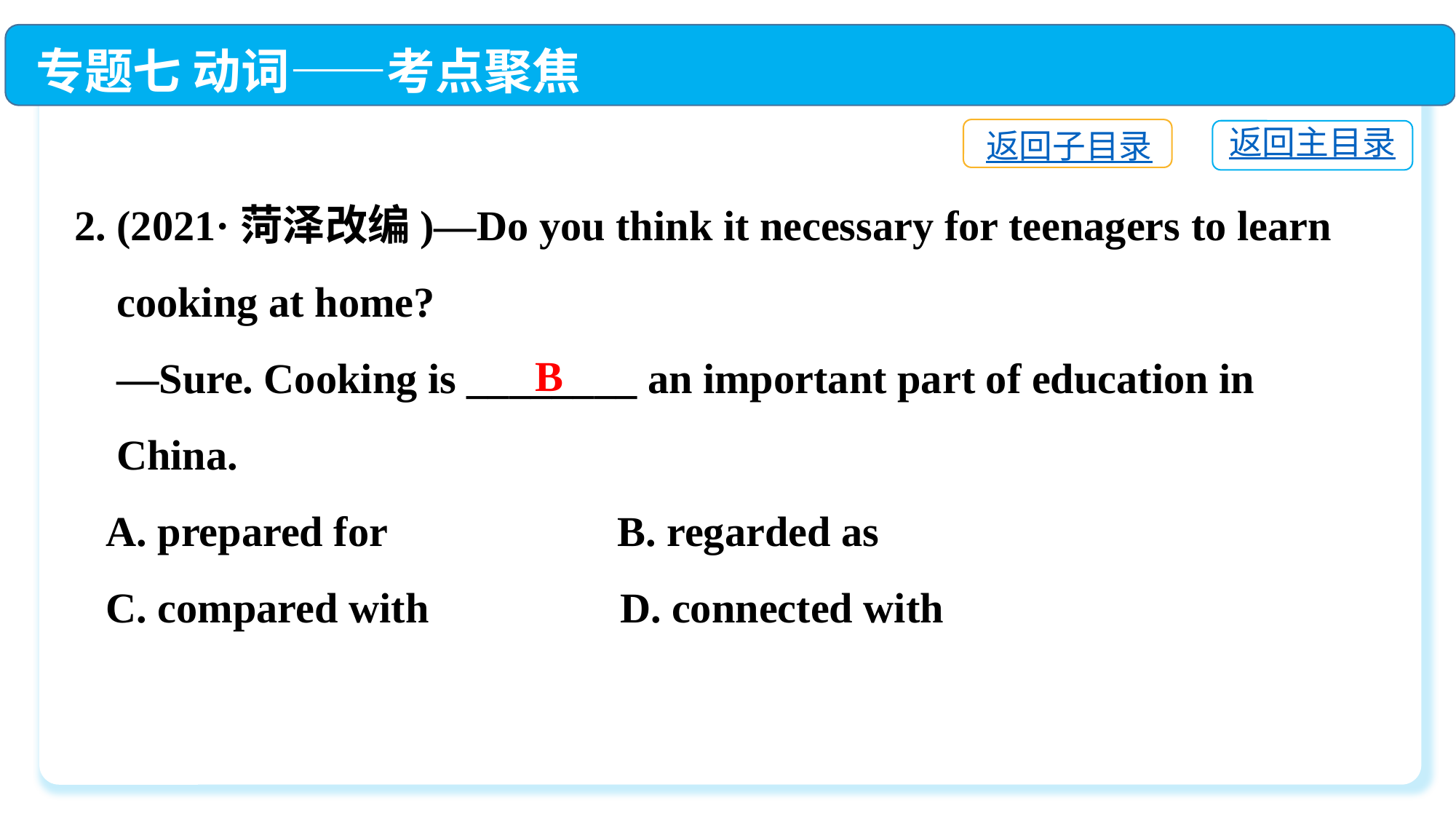

专题七 动词——考点聚焦

返回子目录
返回主目录
2. (2021·菏泽改编)—Do you think it necessary for teenagers to learn
    cooking at home?
    —Sure. Cooking is ________ an important part of education in
    China.
   A. prepared for　　	          B. regarded as
   C. compared with　　 	D. connected with

B